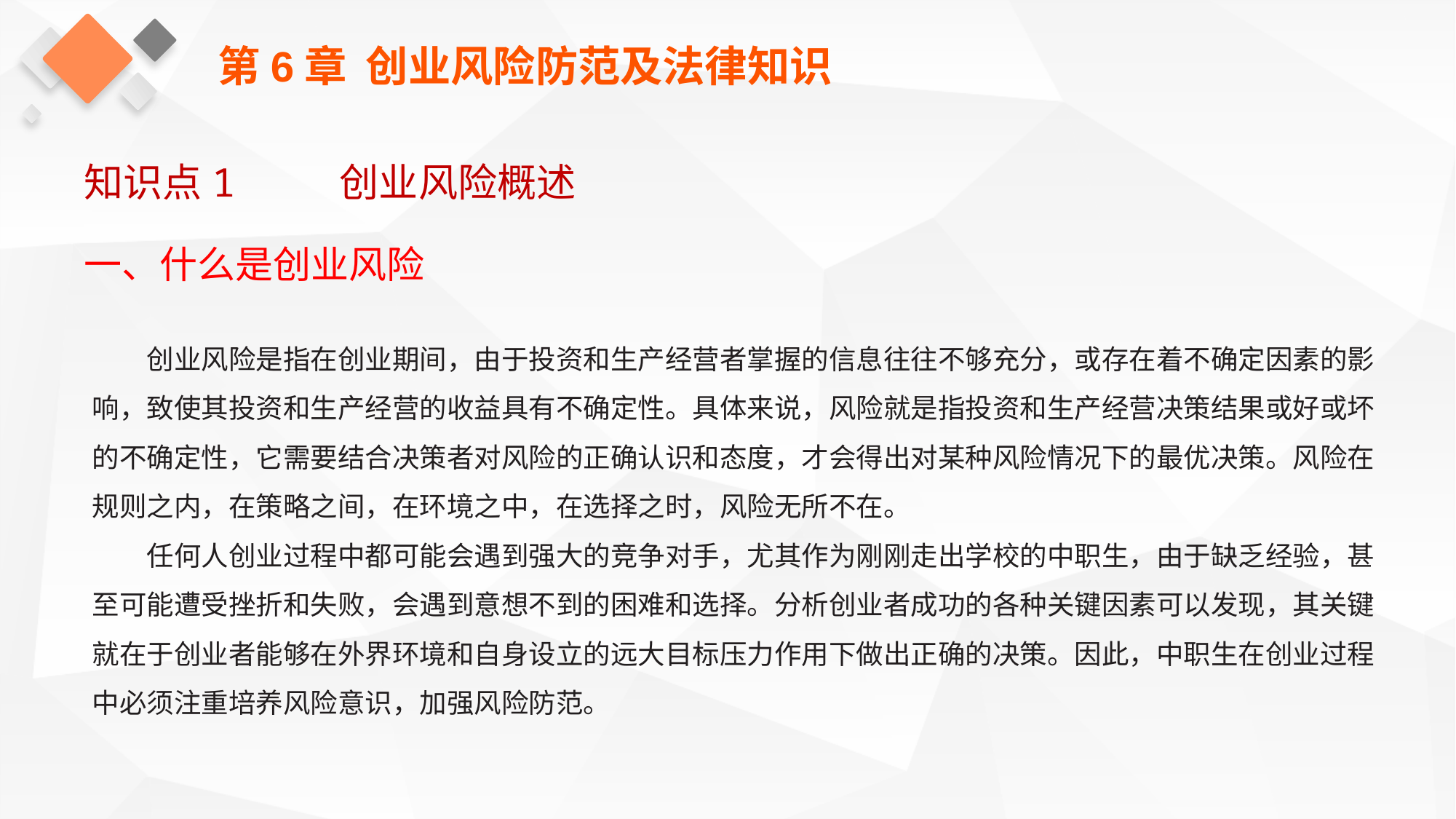

第6章  创业风险防范及法律知识
知识点1    创业风险概述
一、什么是创业风险
创业风险是指在创业期间，由于投资和生产经营者掌握的信息往往不够充分，或存在着不确定因素的影响，致使其投资和生产经营的收益具有不确定性。具体来说，风险就是指投资和生产经营决策结果或好或坏的不确定性，它需要结合决策者对风险的正确认识和态度，才会得出对某种风险情况下的最优决策。风险在规则之内，在策略之间，在环境之中，在选择之时，风险无所不在。
任何人创业过程中都可能会遇到强大的竞争对手，尤其作为刚刚走出学校的中职生，由于缺乏经验，甚至可能遭受挫折和失败，会遇到意想不到的困难和选择。分析创业者成功的各种关键因素可以发现，其关键就在于创业者能够在外界环境和自身设立的远大目标压力作用下做出正确的决策。因此，中职生在创业过程中必须注重培养风险意识，加强风险防范。